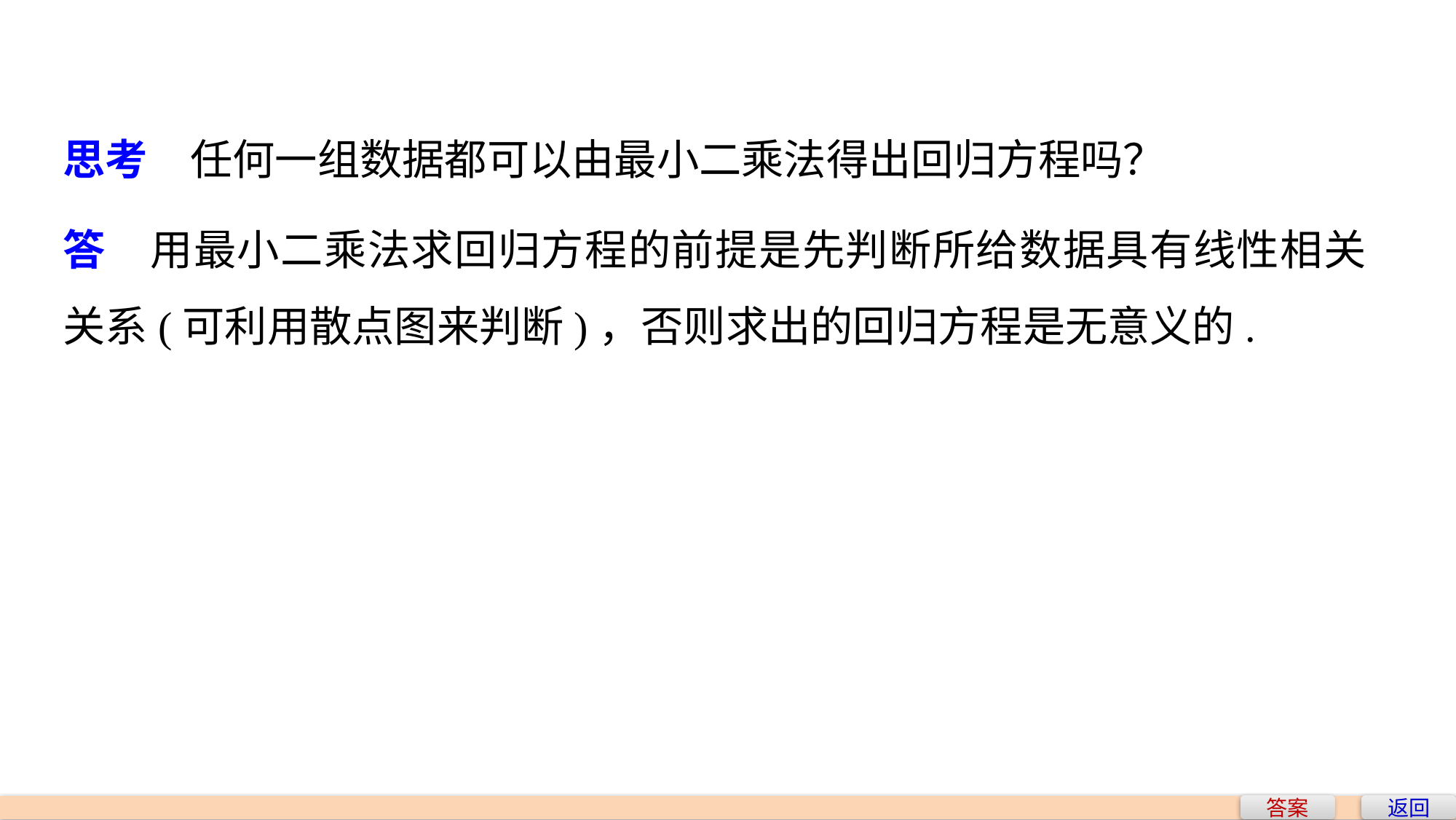

思考　任何一组数据都可以由最小二乘法得出回归方程吗？
答　用最小二乘法求回归方程的前提是先判断所给数据具有线性相关关系(可利用散点图来判断)，否则求出的回归方程是无意义的.
答案
返回